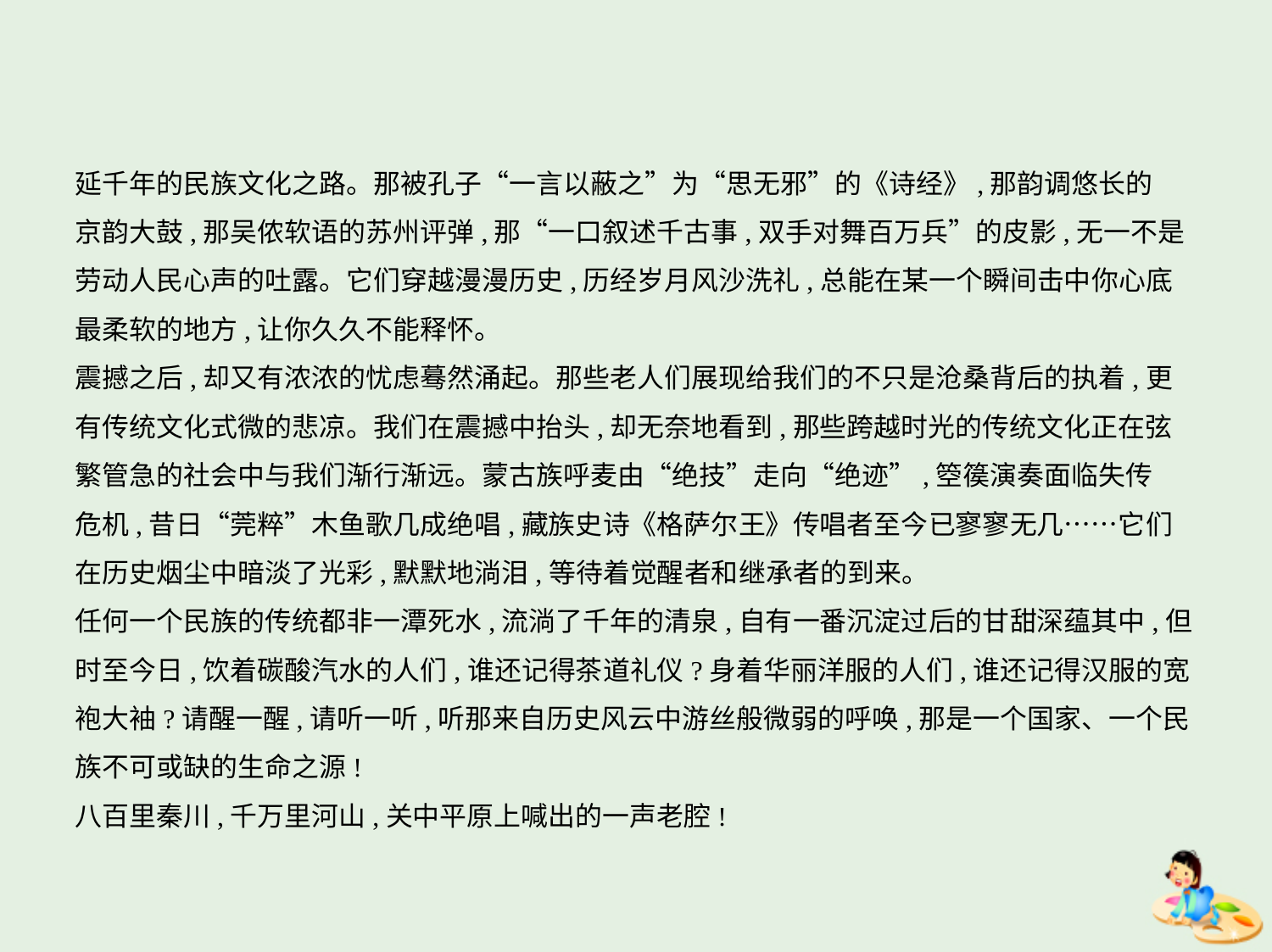

延千年的民族文化之路。那被孔子“一言以蔽之”为“思无邪”的《诗经》,那韵调悠长的
京韵大鼓,那吴侬软语的苏州评弹,那“一口叙述千古事,双手对舞百万兵”的皮影,无一不是
劳动人民心声的吐露。它们穿越漫漫历史,历经岁月风沙洗礼,总能在某一个瞬间击中你心底
最柔软的地方,让你久久不能释怀。
震撼之后,却又有浓浓的忧虑蓦然涌起。那些老人们展现给我们的不只是沧桑背后的执着,更
有传统文化式微的悲凉。我们在震撼中抬头,却无奈地看到,那些跨越时光的传统文化正在弦
繁管急的社会中与我们渐行渐远。蒙古族呼麦由“绝技”走向“绝迹”,箜篌演奏面临失传
危机,昔日“莞粹”木鱼歌几成绝唱,藏族史诗《格萨尔王》传唱者至今已寥寥无几……它们
在历史烟尘中暗淡了光彩,默默地淌泪,等待着觉醒者和继承者的到来。
任何一个民族的传统都非一潭死水,流淌了千年的清泉,自有一番沉淀过后的甘甜深蕴其中,但
时至今日,饮着碳酸汽水的人们,谁还记得茶道礼仪?身着华丽洋服的人们,谁还记得汉服的宽
袍大袖?请醒一醒,请听一听,听那来自历史风云中游丝般微弱的呼唤,那是一个国家、一个民
族不可或缺的生命之源!
八百里秦川,千万里河山,关中平原上喊出的一声老腔!